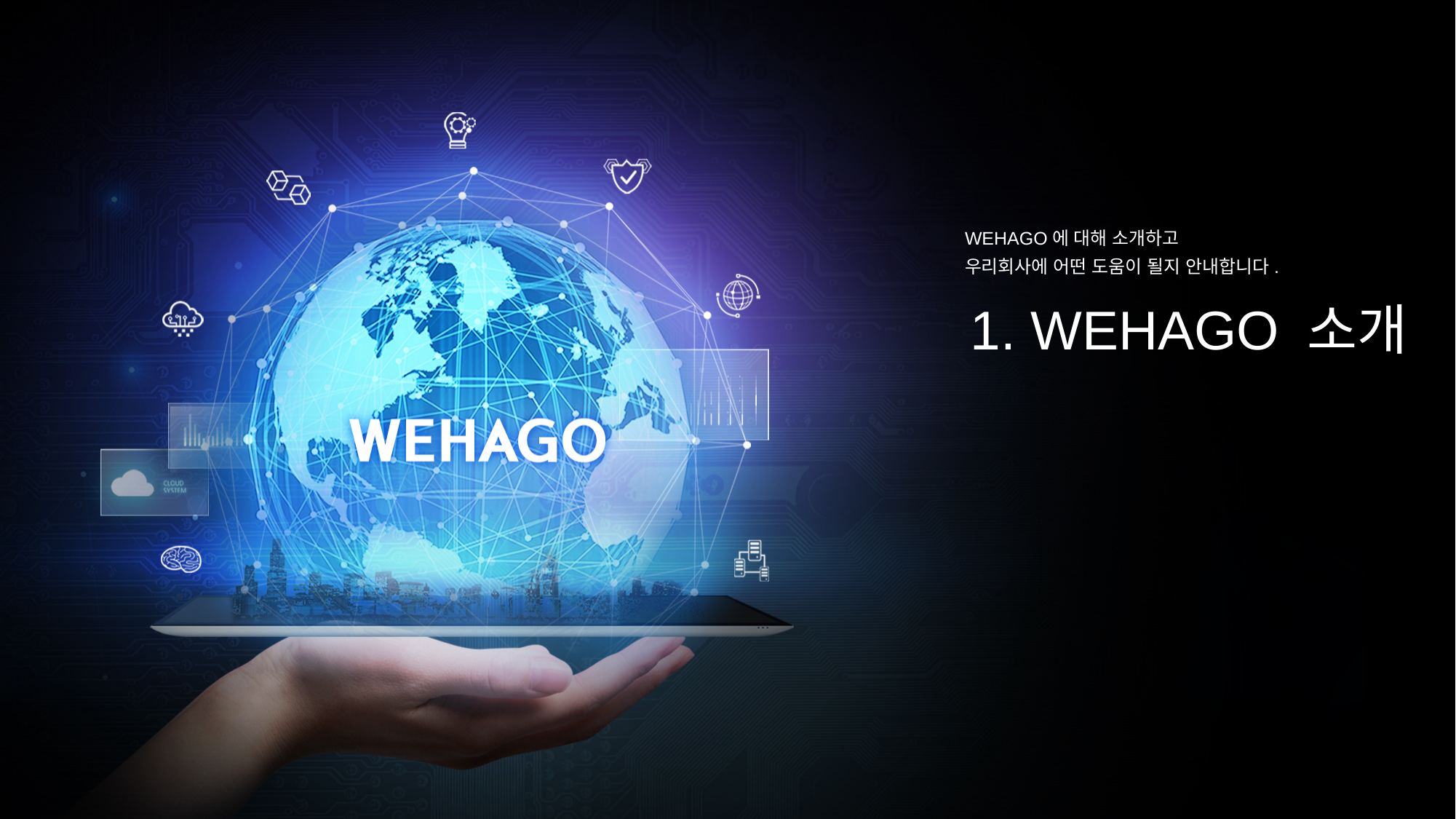

WEHAGO에 대해 소개하고
우리회사에 어떤 도움이 될지 안내합니다.
1. WEHAGO 소개